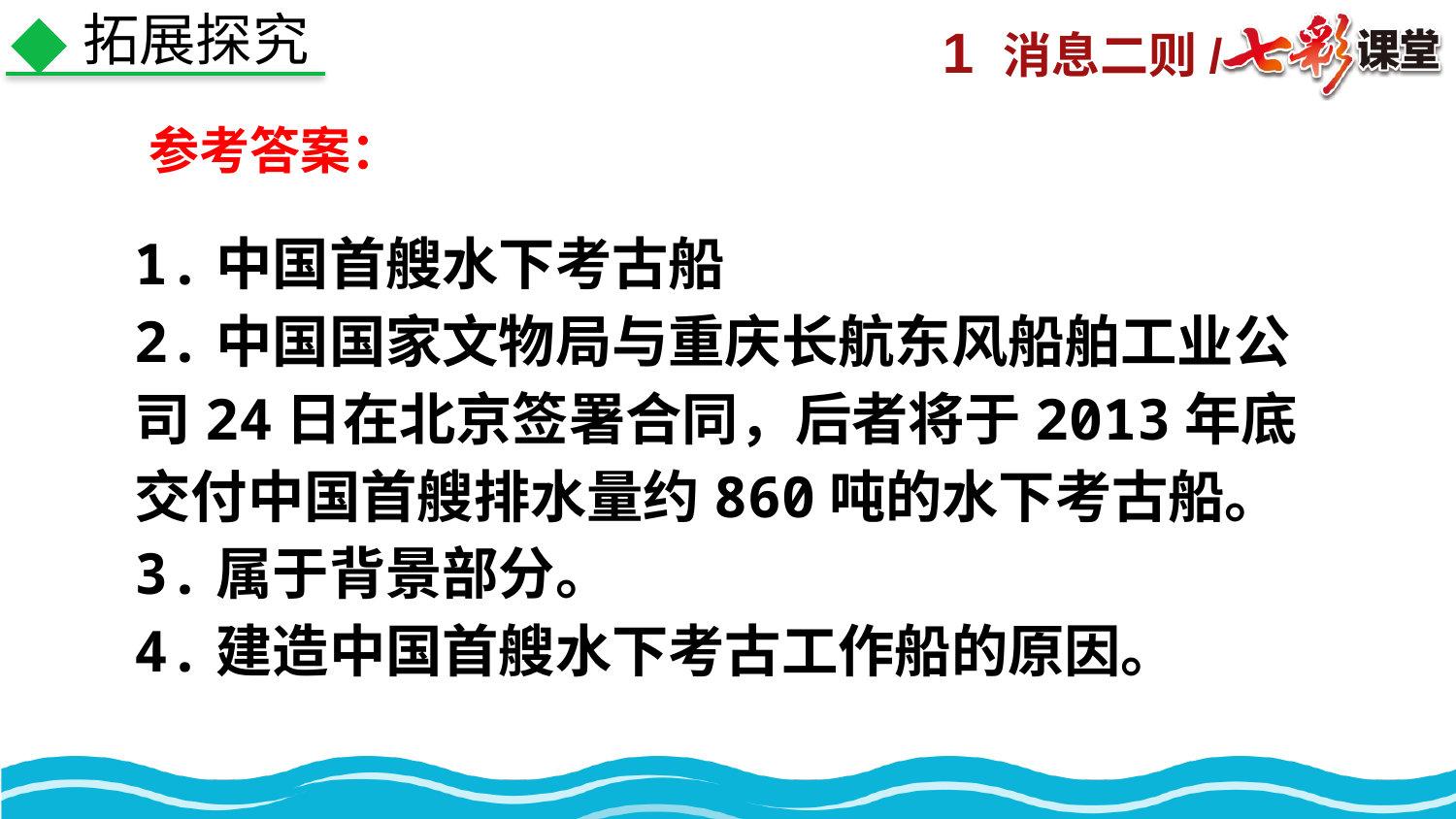

拓展探究

参考答案：
1.中国首艘水下考古船
2.中国国家文物局与重庆长航东风船舶工业公司24日在北京签署合同，后者将于2013年底交付中国首艘排水量约860吨的水下考古船。
3.属于背景部分。
4.建造中国首艘水下考古工作船的原因。